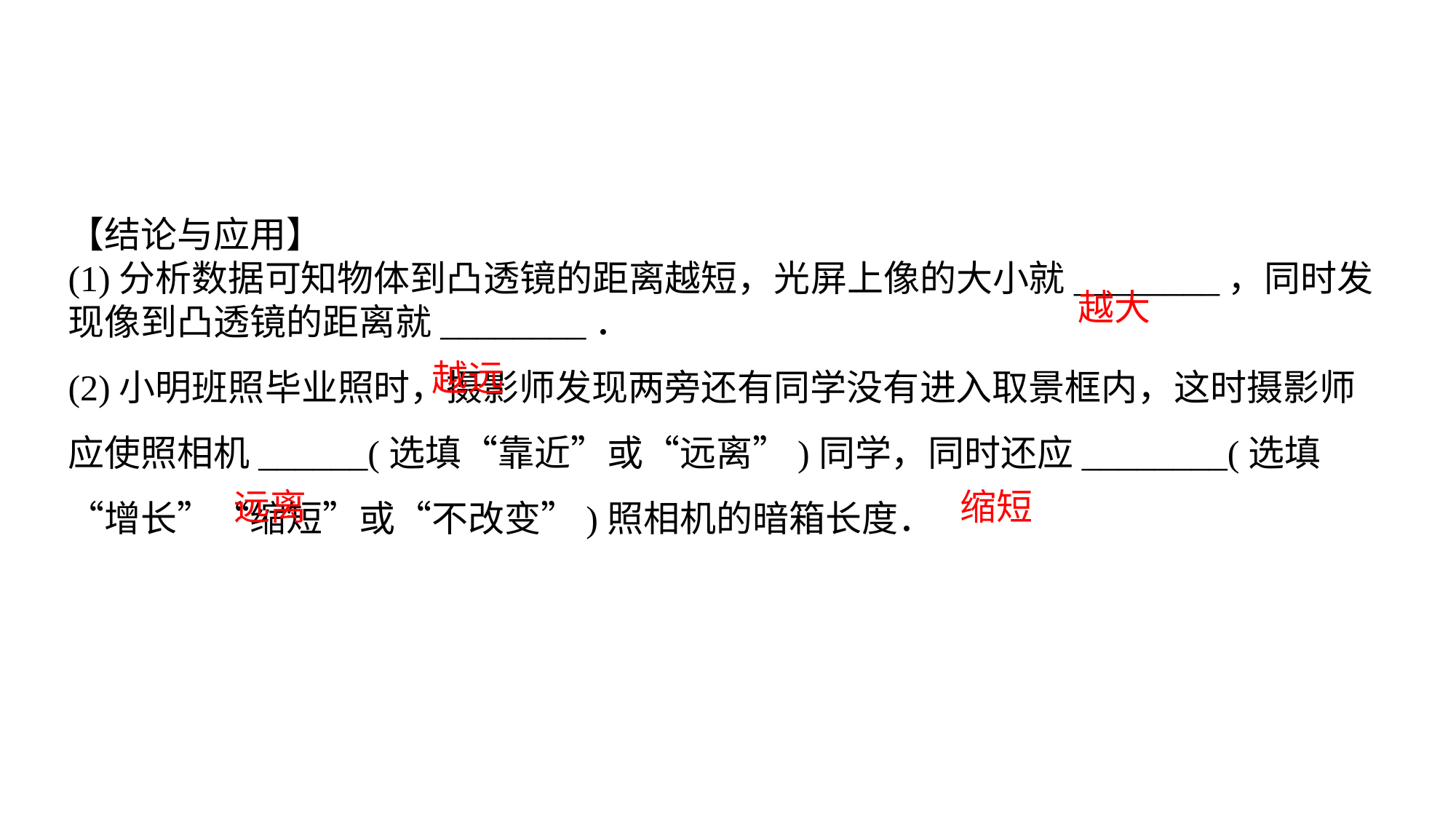

【结论与应用】(1)分析数据可知物体到凸透镜的距离越短，光屏上像的大小就________，同时发现像到凸透镜的距离就________．(2)小明班照毕业照时，摄影师发现两旁还有同学没有进入取景框内，这时摄影师应使照相机______(选填“靠近”或“远离”)同学，同时还应________(选填“增长”“缩短”或“不改变”)照相机的暗箱长度．
越大
越远
远离
缩短